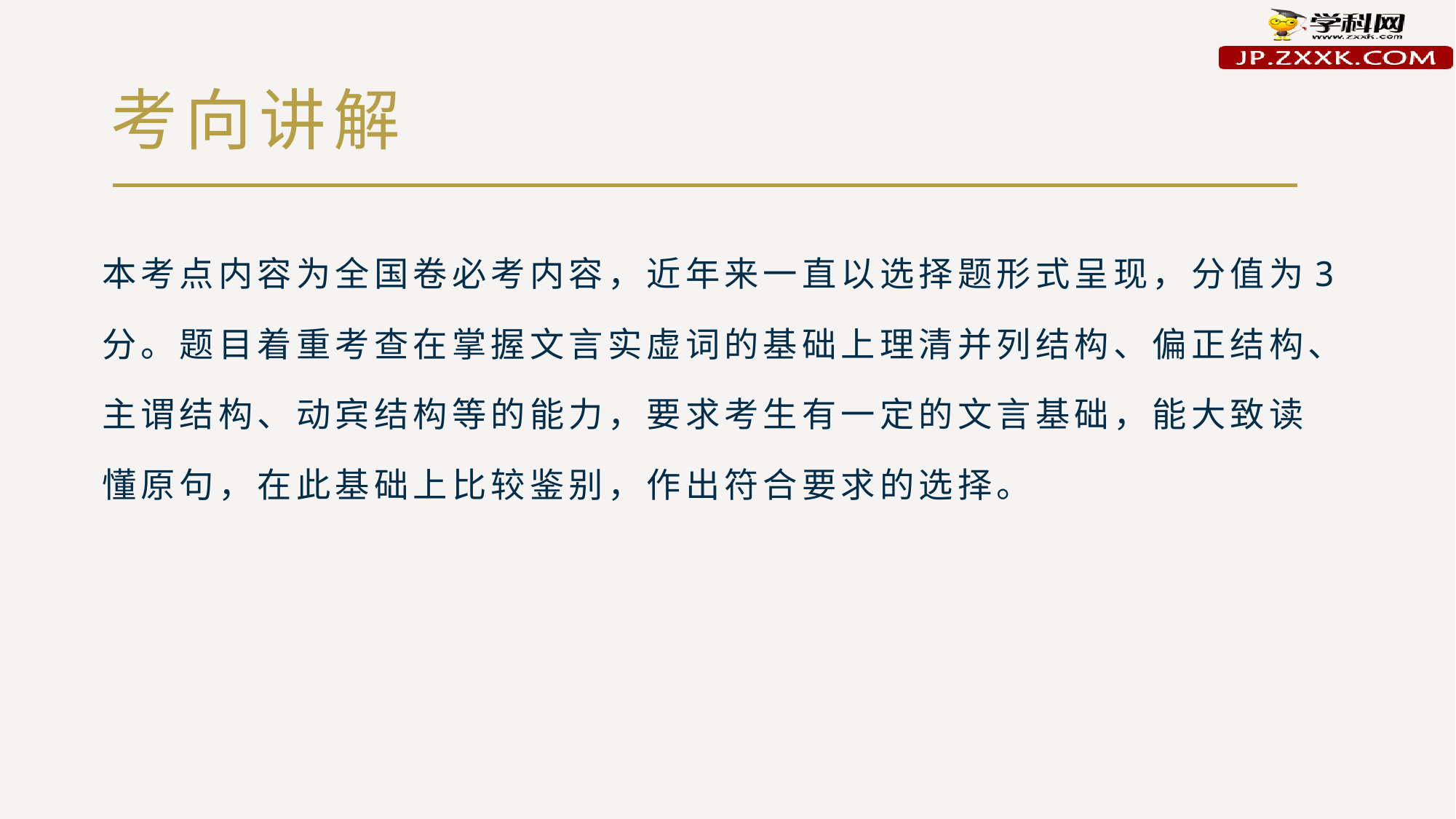

# 考向讲解
本考点内容为全国卷必考内容，近年来一直以选择题形式呈现，分值为3分。题目着重考查在掌握文言实虚词的基础上理清并列结构、偏正结构、主谓结构、动宾结构等的能力，要求考生有一定的文言基础，能大致读懂原句，在此基础上比较鉴别，作出符合要求的选择。